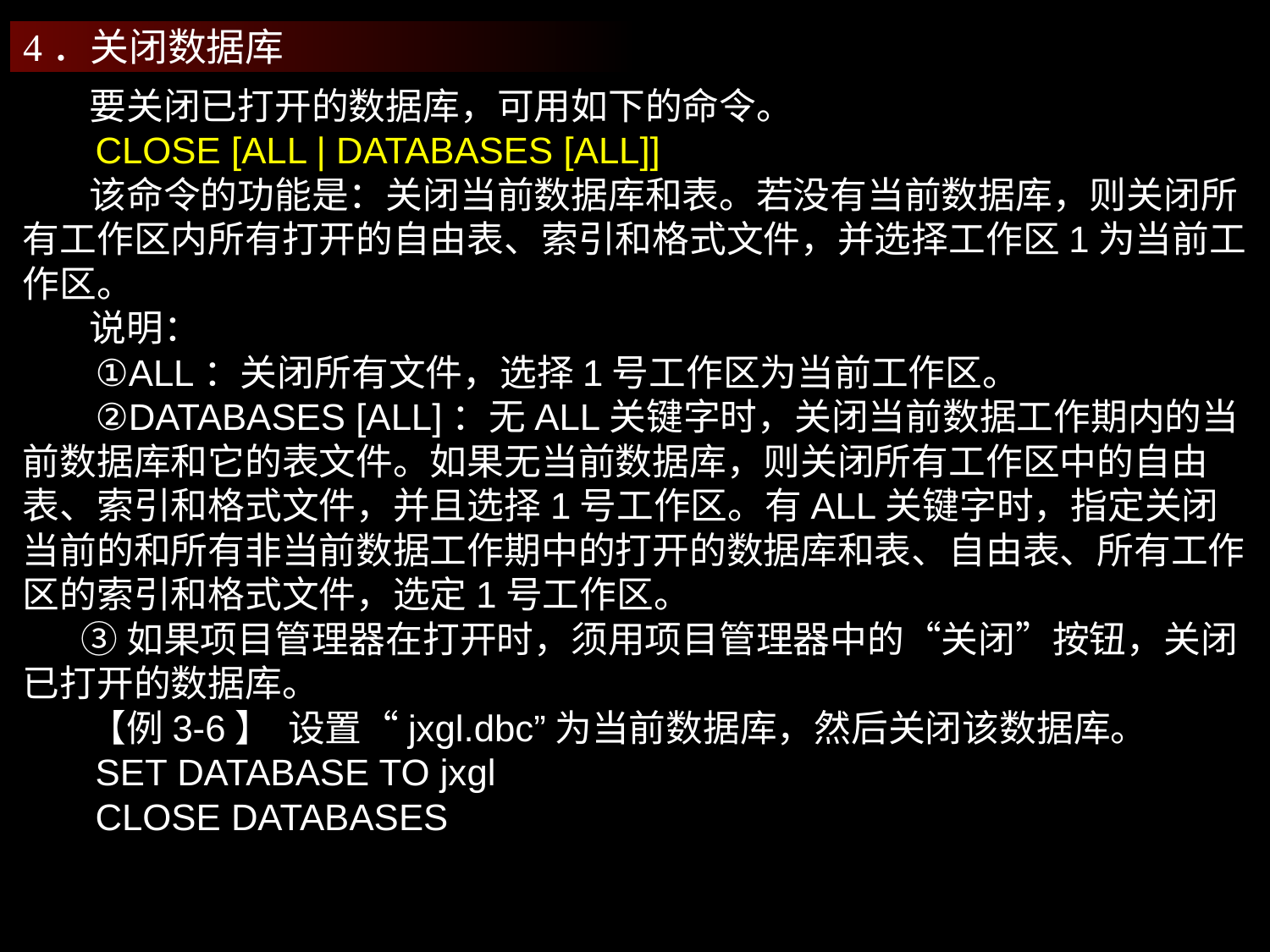

4．关闭数据库
       要关闭已打开的数据库，可用如下的命令。
       CLOSE [ALL | DATABASES [ALL]]
       该命令的功能是：关闭当前数据库和表。若没有当前数据库，则关闭所有工作区内所有打开的自由表、索引和格式文件，并选择工作区1为当前工作区。
       说明：
       ①ALL：关闭所有文件，选择1号工作区为当前工作区。
       ②DATABASES [ALL]：无ALL关键字时，关闭当前数据工作期内的当前数据库和它的表文件。如果无当前数据库，则关闭所有工作区中的自由表、索引和格式文件，并且选择1号工作区。有ALL关键字时，指定关闭当前的和所有非当前数据工作期中的打开的数据库和表、自由表、所有工作区的索引和格式文件，选定1号工作区。
       ③如果项目管理器在打开时，须用项目管理器中的“关闭”按钮，关闭已打开的数据库。
       【例3-6】  设置“jxgl.dbc”为当前数据库，然后关闭该数据库。
       SET DATABASE TO jxgl
       CLOSE DATABASES